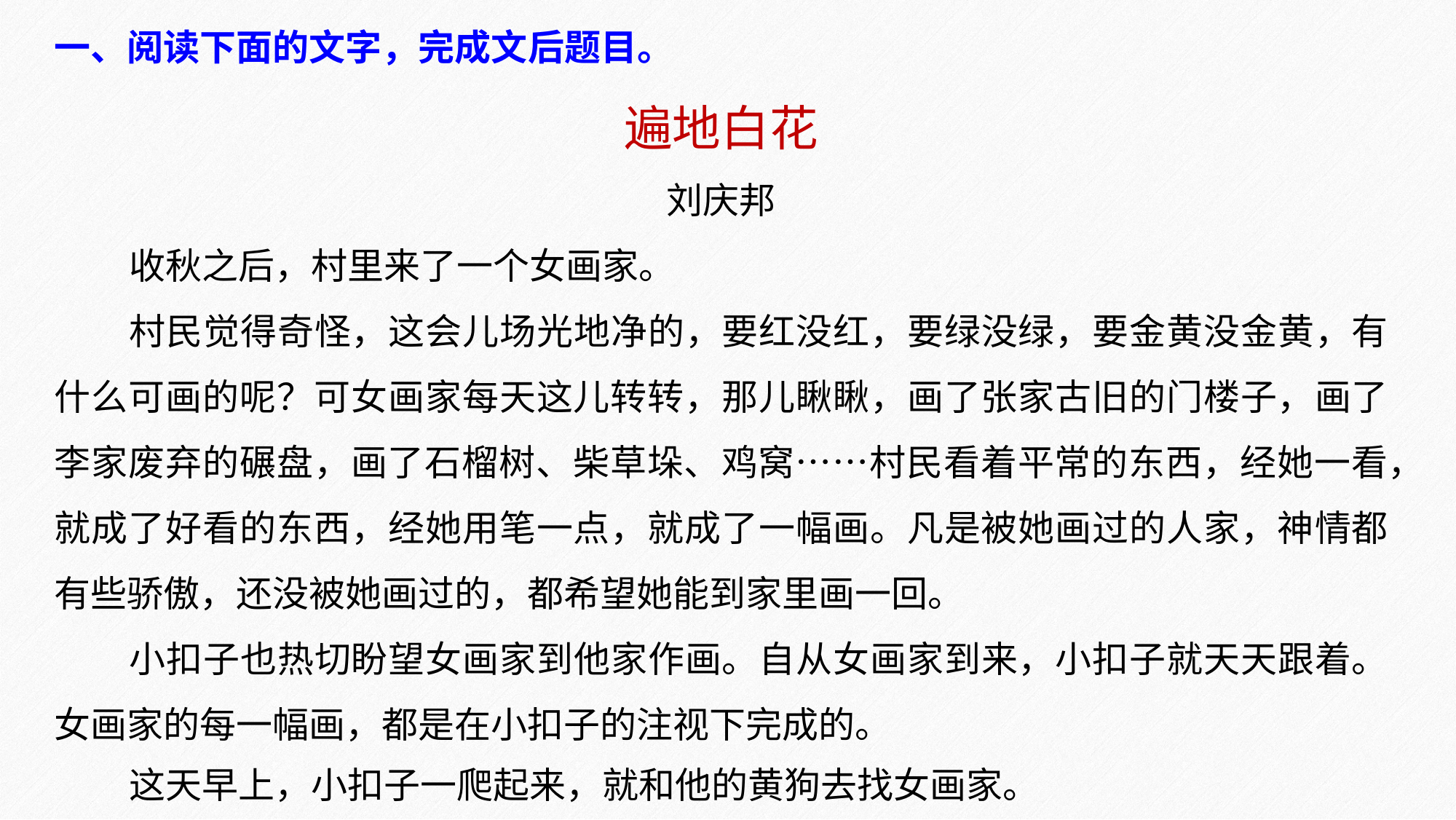

一、阅读下面的文字，完成文后题目。
遍地白花
刘庆邦
收秋之后，村里来了一个女画家。
村民觉得奇怪，这会儿场光地净的，要红没红，要绿没绿，要金黄没金黄，有什么可画的呢？可女画家每天这儿转转，那儿瞅瞅，画了张家古旧的门楼子，画了李家废弃的碾盘，画了石榴树、柴草垛、鸡窝……村民看着平常的东西，经她一看，就成了好看的东西，经她用笔一点，就成了一幅画。凡是被她画过的人家，神情都有些骄傲，还没被她画过的，都希望她能到家里画一回。
小扣子也热切盼望女画家到他家作画。自从女画家到来，小扣子就天天跟着。女画家的每一幅画，都是在小扣子的注视下完成的。
这天早上，小扣子一爬起来，就和他的黄狗去找女画家。